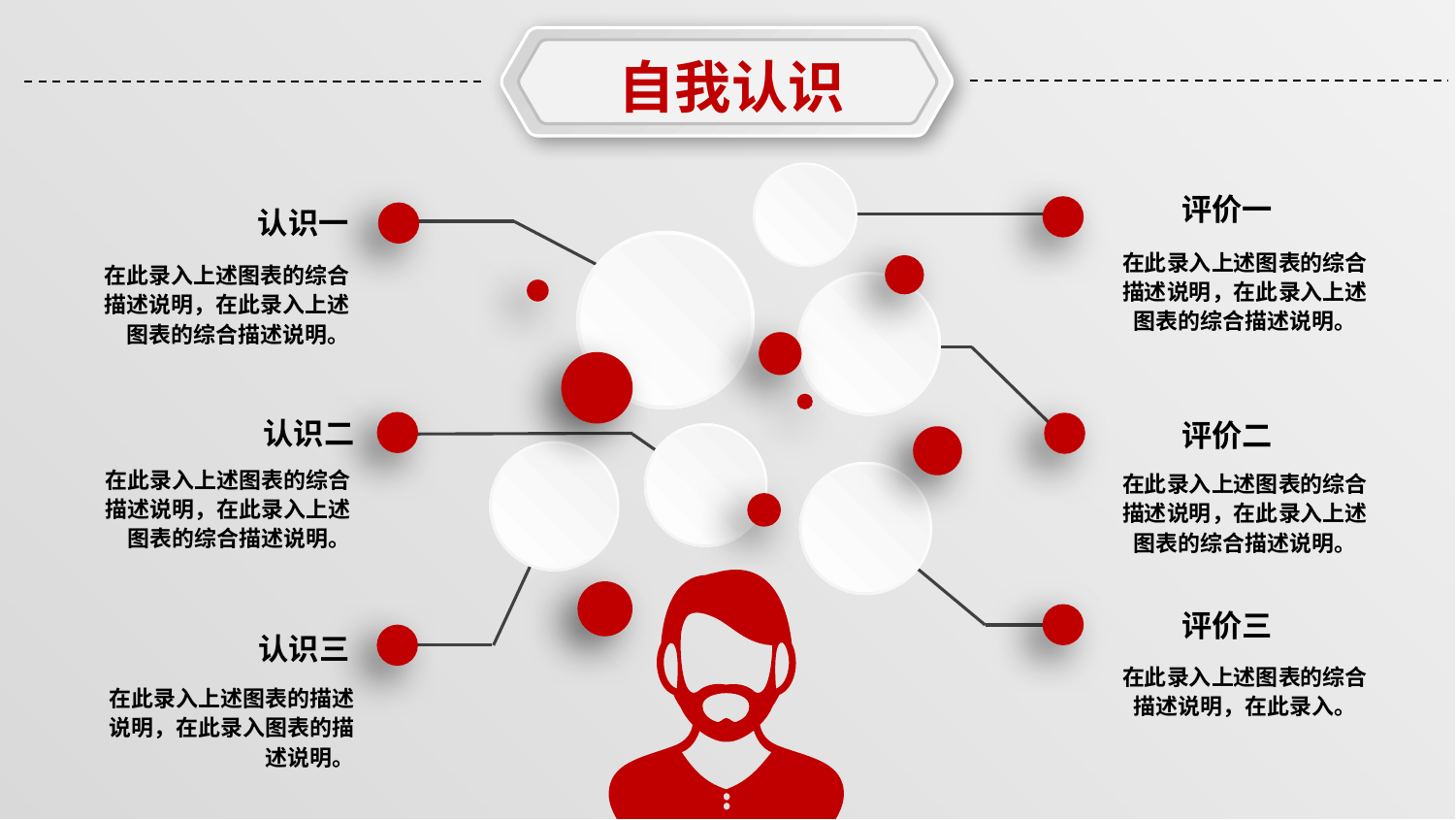

自我认识

评价一

认识一

在此录入上述图表的综合描述说明，在此录入上述图表的综合描述说明。
在此录入上述图表的综合描述说明，在此录入上述图表的综合描述说明。

认识二
评价二

在此录入上述图表的综合描述说明，在此录入上述图表的综合描述说明。
在此录入上述图表的综合描述说明，在此录入上述图表的综合描述说明。

评价三

认识三

在此录入上述图表的综合描述说明，在此录入。
在此录入上述图表的描述说明，在此录入图表的描述说明。